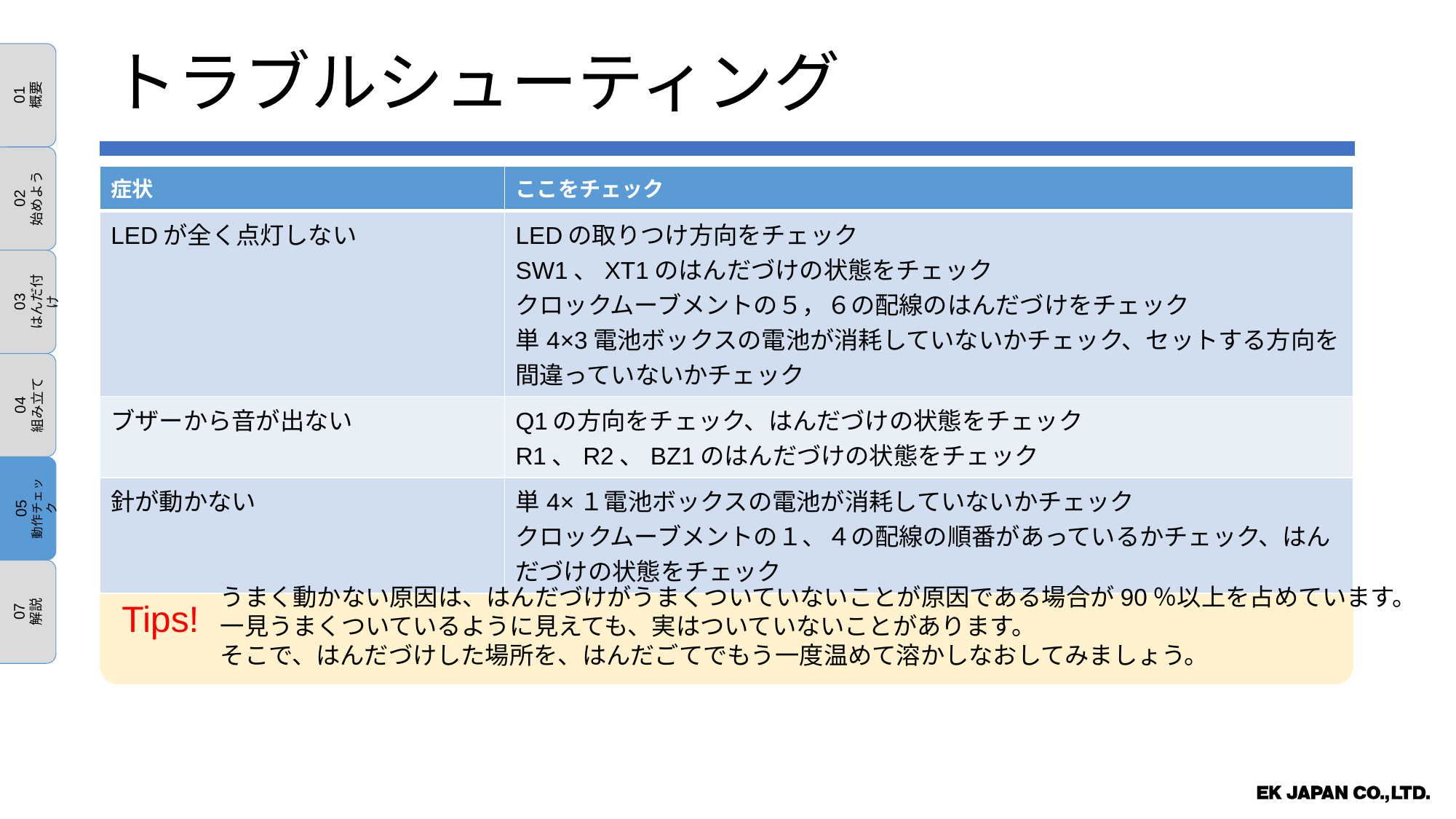

01
概要

02
始めよう

03
はんだ付け

04
組み立て

05
動作チェック

07
解説
トラブルシューティング
| 症状 | ここをチェック |
| --- | --- |
| LEDが全く点灯しない | LEDの取りつけ方向をチェック SW1、XT1のはんだづけの状態をチェック クロックムーブメントの５，６の配線のはんだづけをチェック 単4×3電池ボックスの電池が消耗していないかチェック、セットする方向を間違っていないかチェック |
| ブザーから音が出ない | Q1の方向をチェック、はんだづけの状態をチェック R1、R2、BZ1のはんだづけの状態をチェック |
| 針が動かない | 単4×１電池ボックスの電池が消耗していないかチェック クロックムーブメントの１、４の配線の順番があっているかチェック、はんだづけの状態をチェック |

うまく動かない原因は、はんだづけがうまくついていないことが原因である場合が90％以上を占めています。
一見うまくついているように見えても、実はついていないことがあります。
そこで、はんだづけした場所を、はんだごてでもう一度温めて溶かしなおしてみましょう。
Tips!